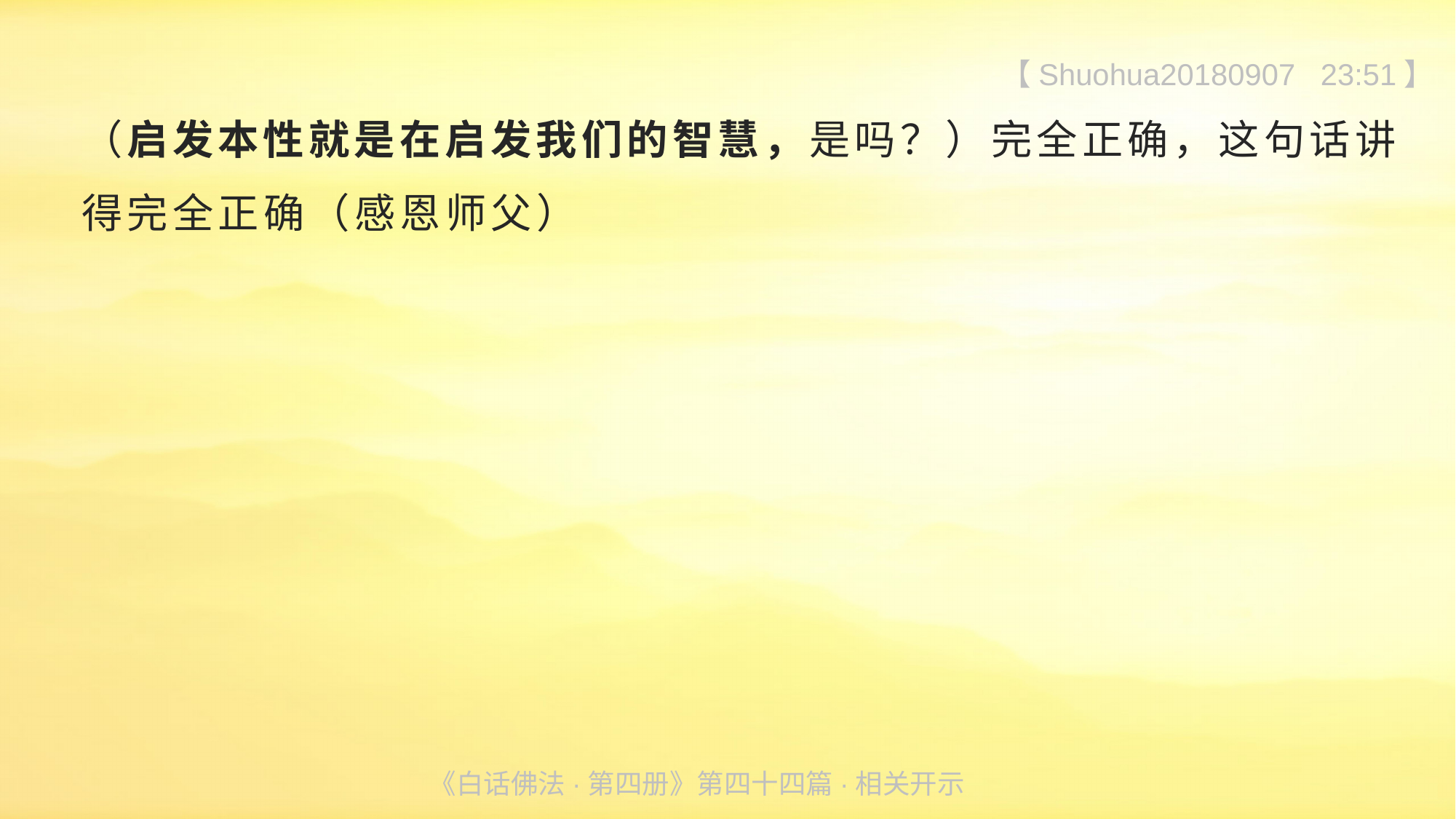

【Shuohua20180907   23:51】
（启发本性就是在启发我们的智慧，是吗？）完全正确，这句话讲得完全正确（感恩师父）

《白话佛法·第四册》第四十四篇·相关开示